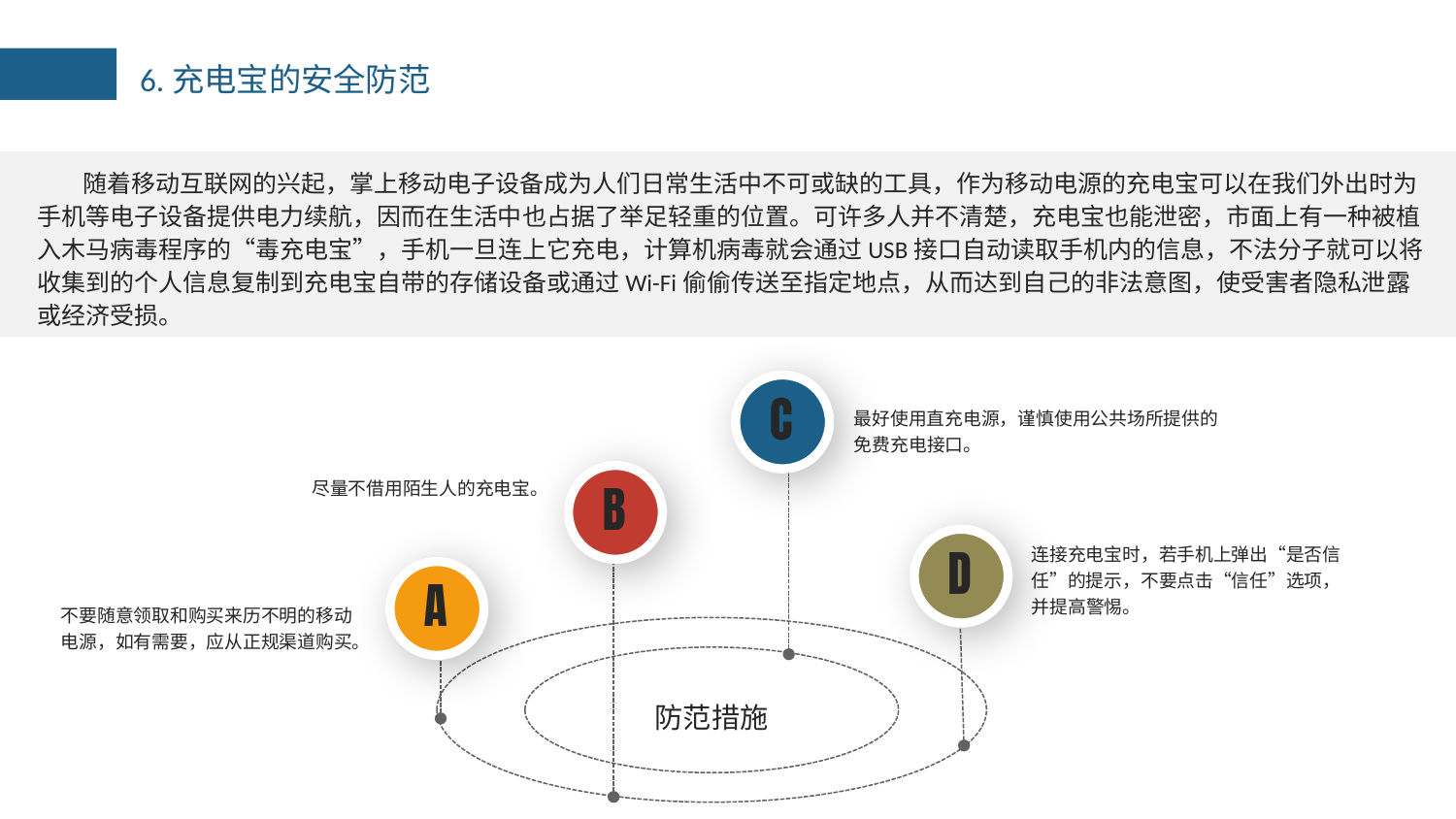

6.充电宝的安全防范

随着移动互联网的兴起，掌上移动电子设备成为人们日常生活中不可或缺的工具，作为移动电源的充电宝可以在我们外出时为手机等电子设备提供电力续航，因而在生活中也占据了举足轻重的位置。可许多人并不清楚，充电宝也能泄密，市面上有一种被植入木马病毒程序的“毒充电宝”，手机一旦连上它充电，计算机病毒就会通过USB接口自动读取手机内的信息，不法分子就可以将收集到的个人信息复制到充电宝自带的存储设备或通过Wi-Fi偷偷传送至指定地点，从而达到自己的非法意图，使受害者隐私泄露或经济受损。

C
最好使用直充电源，谨慎使用公共场所提供的免费充电接口。
尽量不借用陌生人的充电宝。

B

D
连接充电宝时，若手机上弹出“是否信任”的提示，不要点击“信任”选项，并提高警惕。

A
不要随意领取和购买来历不明的移动电源，如有需要，应从正规渠道购买。

防范措施